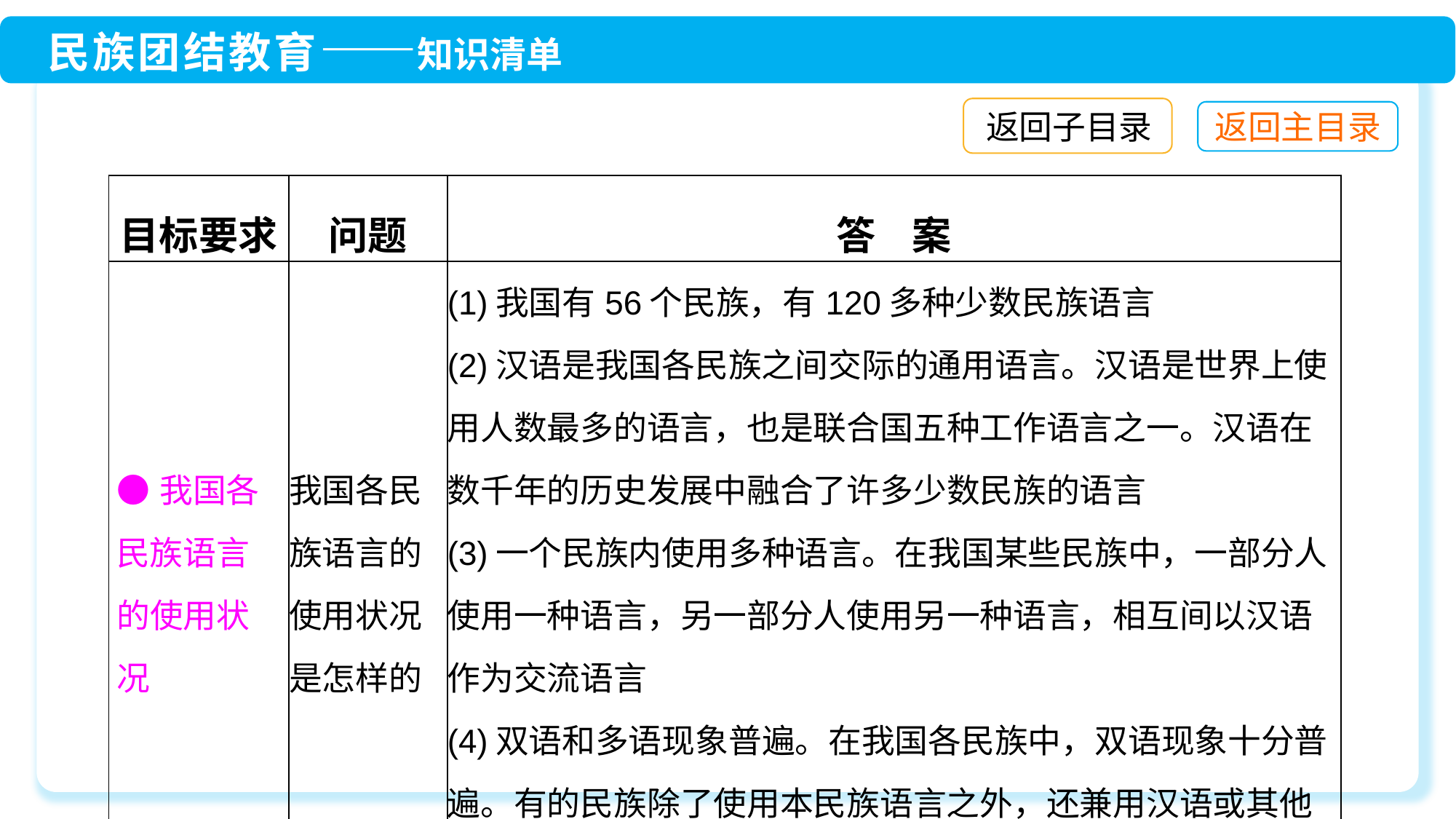

返回子目录
| 目标要求 | 问题 | 答 案 |
| --- | --- | --- |
| ●我国各民族语言的使用状况 | 我国各民族语言的使用状况是怎样的 | (1)我国有56个民族，有120多种少数民族语言 (2)汉语是我国各民族之间交际的通用语言。汉语是世界上使用人数最多的语言，也是联合国五种工作语言之一。汉语在数千年的历史发展中融合了许多少数民族的语言 (3)一个民族内使用多种语言。在我国某些民族中，一部分人使用一种语言，另一部分人使用另一种语言，相互间以汉语作为交流语言 (4)双语和多语现象普遍。在我国各民族中，双语现象十分普遍。有的民族除了使用本民族语言之外，还兼用汉语或其他民族语言；有的民族使用着三种以上的语言 |